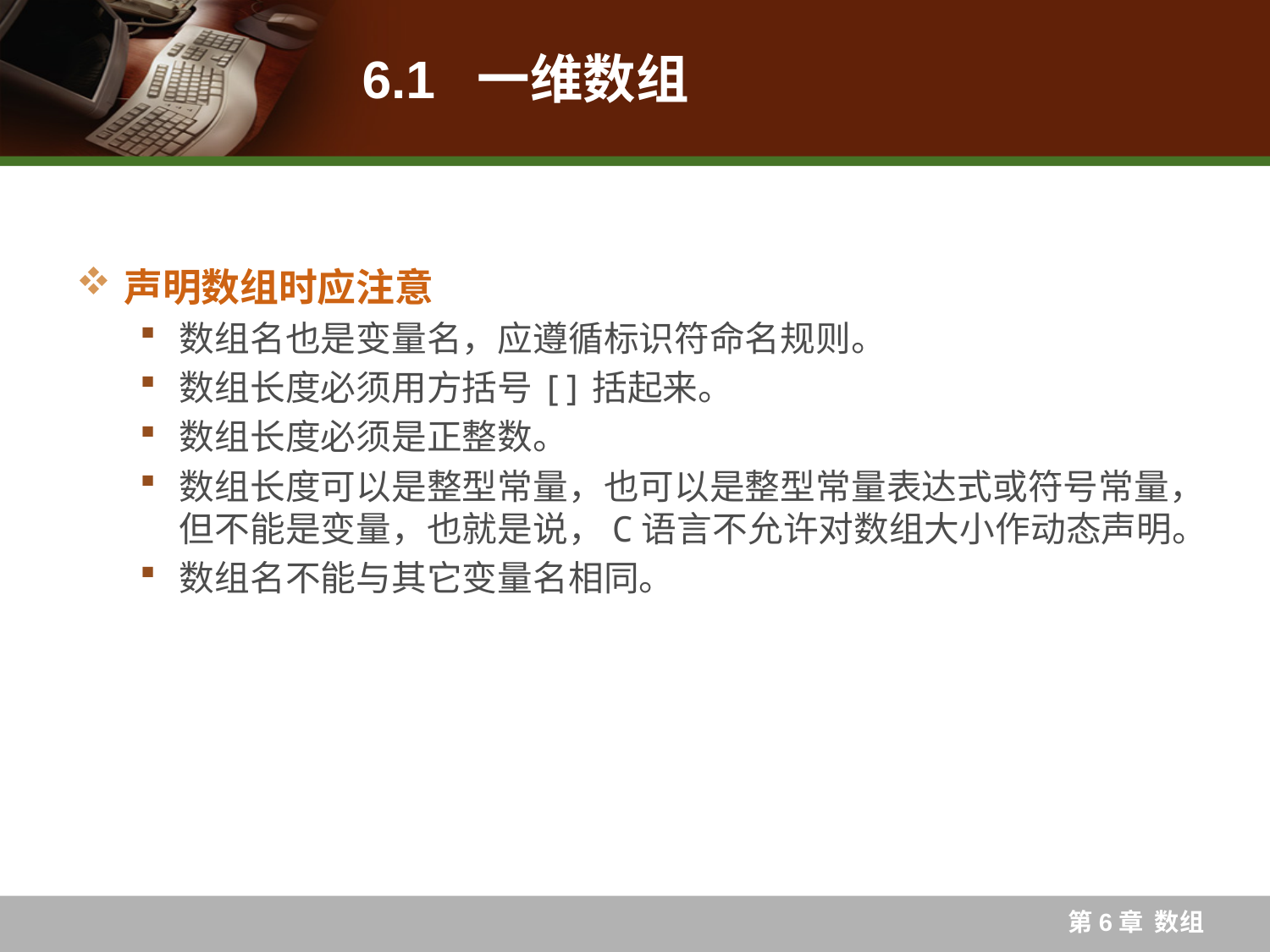

# 6.1  一维数组
声明数组时应注意
数组名也是变量名，应遵循标识符命名规则。
数组长度必须用方括号[]括起来。
数组长度必须是正整数。
数组长度可以是整型常量，也可以是整型常量表达式或符号常量，但不能是变量，也就是说，C语言不允许对数组大小作动态声明。
数组名不能与其它变量名相同。
第6章  数组